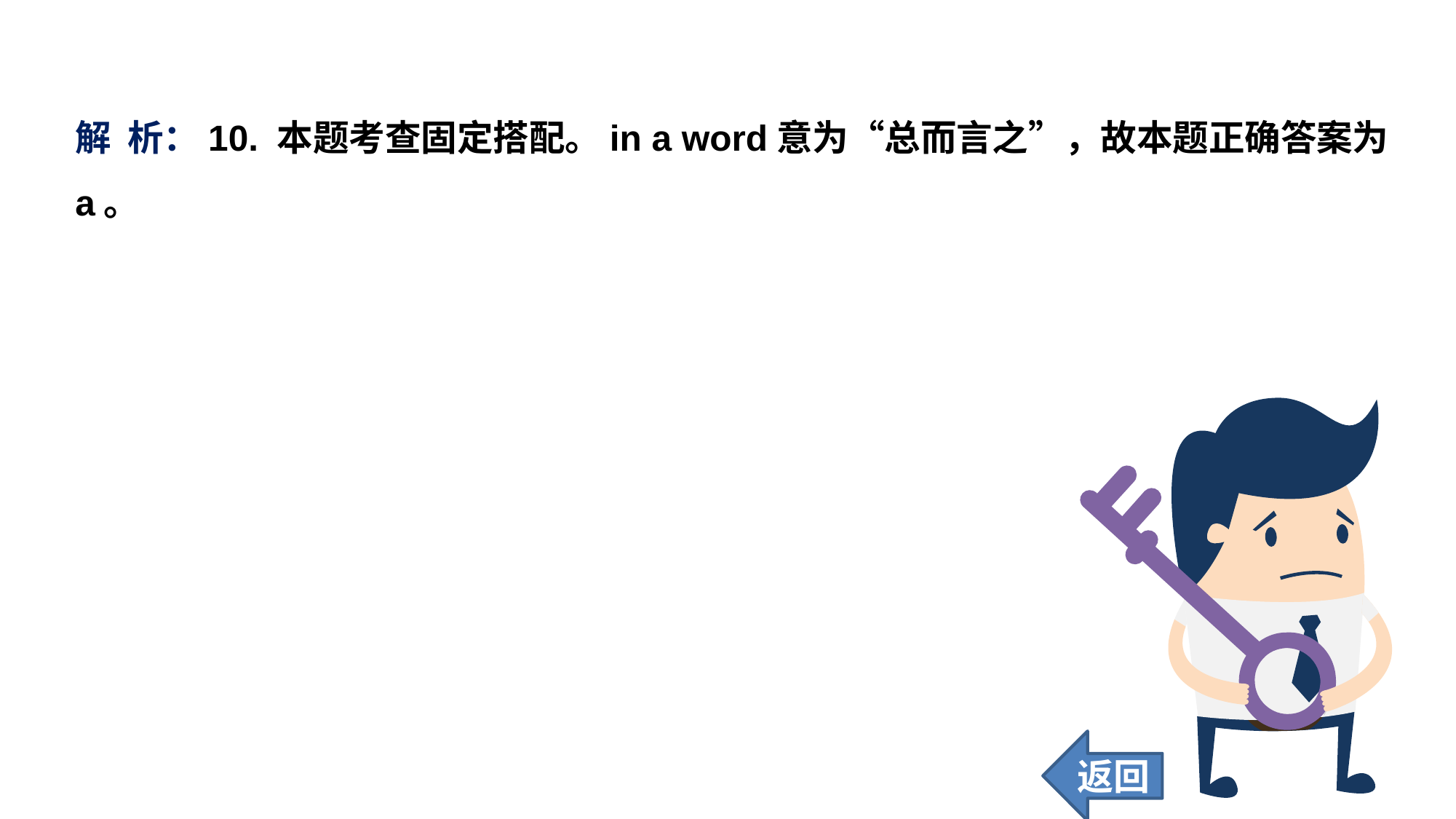

解  析：10. 本题考查固定搭配。in a word意为“总而言之”，故本题正确答案为a。

返回
169